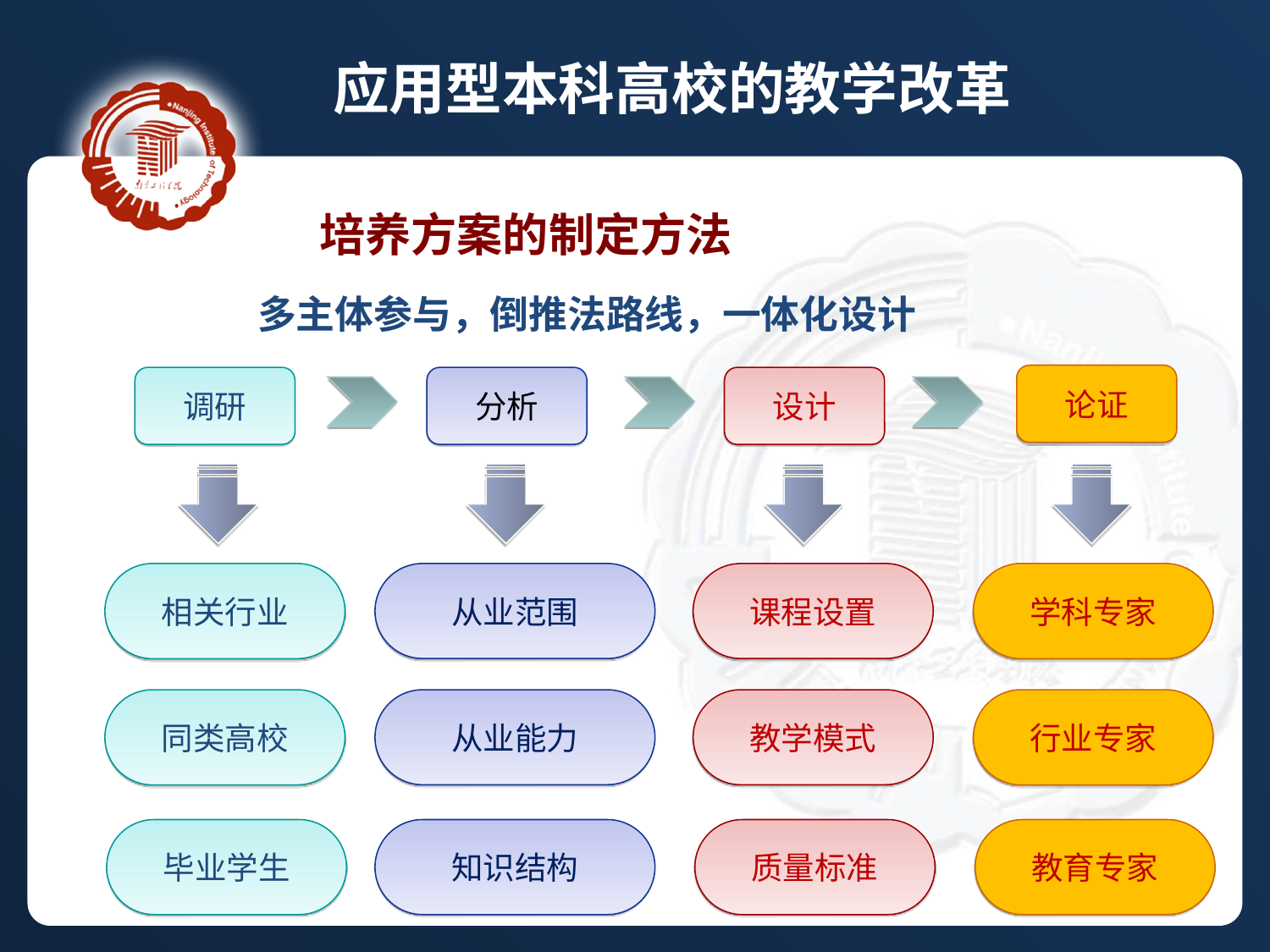

应用型本科高校的教学改革
                                        培养方案的制定方法
                 多主体参与，倒推法路线，一体化设计
论证
调研
分析
设计

相关行业
同类高校
毕业学生
从业范围
从业能力
知识结构
课程设置
教学模式
质量标准
学科专家
行业专家
教育专家